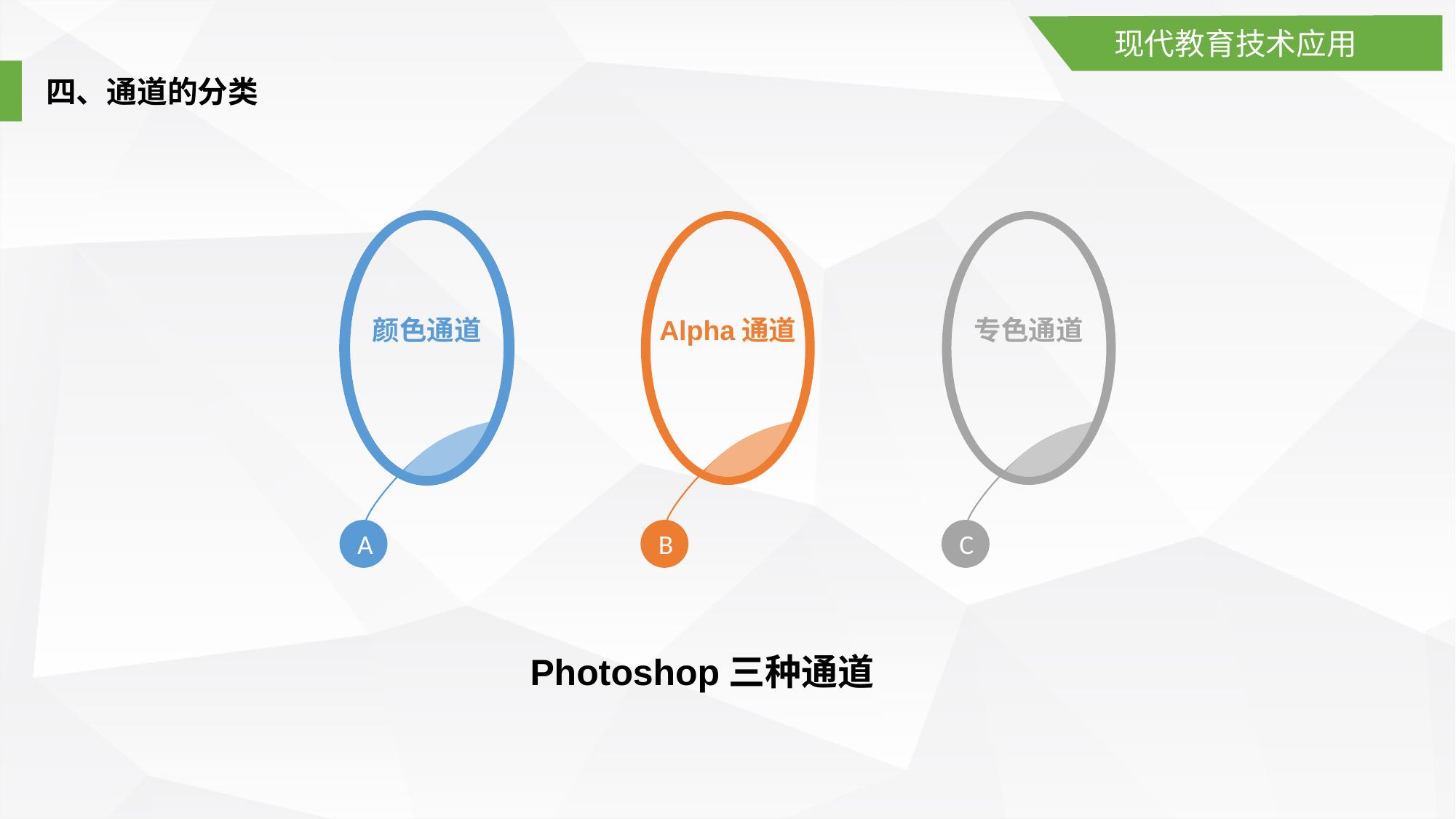

现代教育技术应用

四、通道的分类
颜色通道
Alpha通道
专色通道

A
B
C
Photoshop三种通道